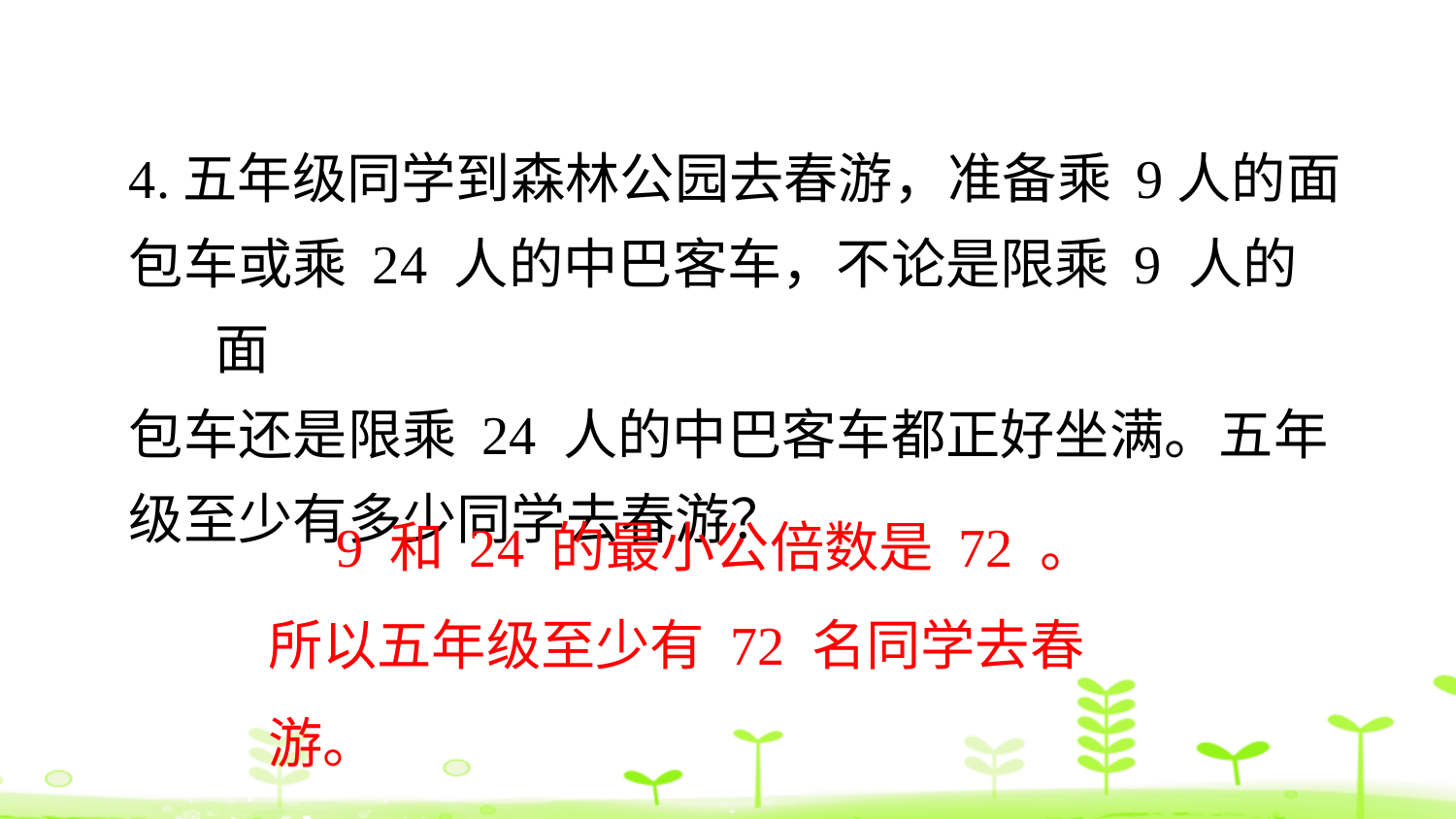

4.五年级同学到森林公园去春游，准备乘 9人的面
包车或乘 24 人的中巴客车，不论是限乘 9 人的面
包车还是限乘 24 人的中巴客车都正好坐满。五年
级至少有多少同学去春游？
     9 和 24 的最小公倍数是 72 。
所以五年级至少有 72 名同学去春游。